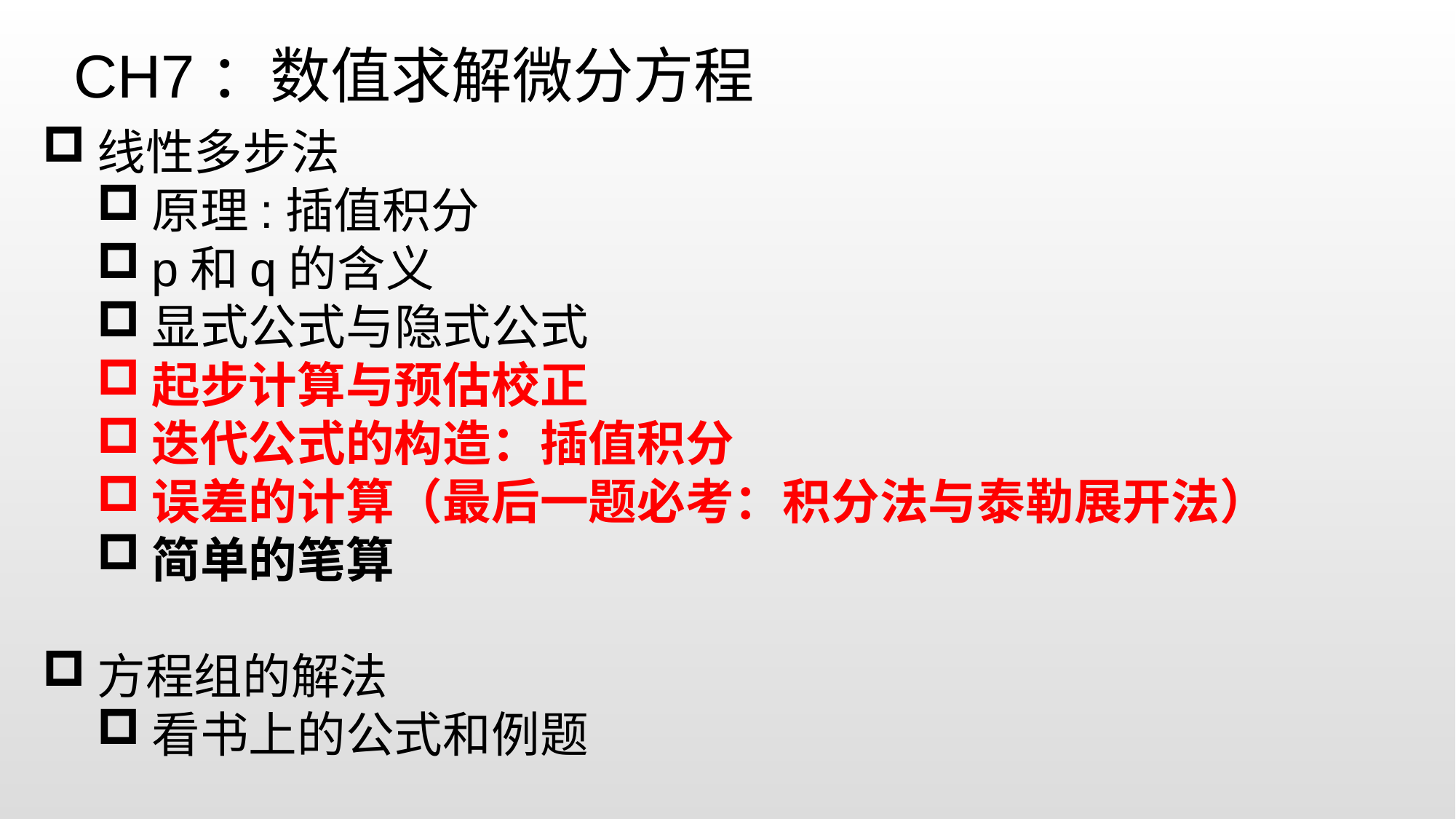

线性多步法
原理:插值积分
p和q的含义
显式公式与隐式公式
起步计算与预估校正
迭代公式的构造：插值积分
误差的计算（最后一题必考：积分法与泰勒展开法）
简单的笔算

方程组的解法
看书上的公式和例题

CH7：数值求解微分方程